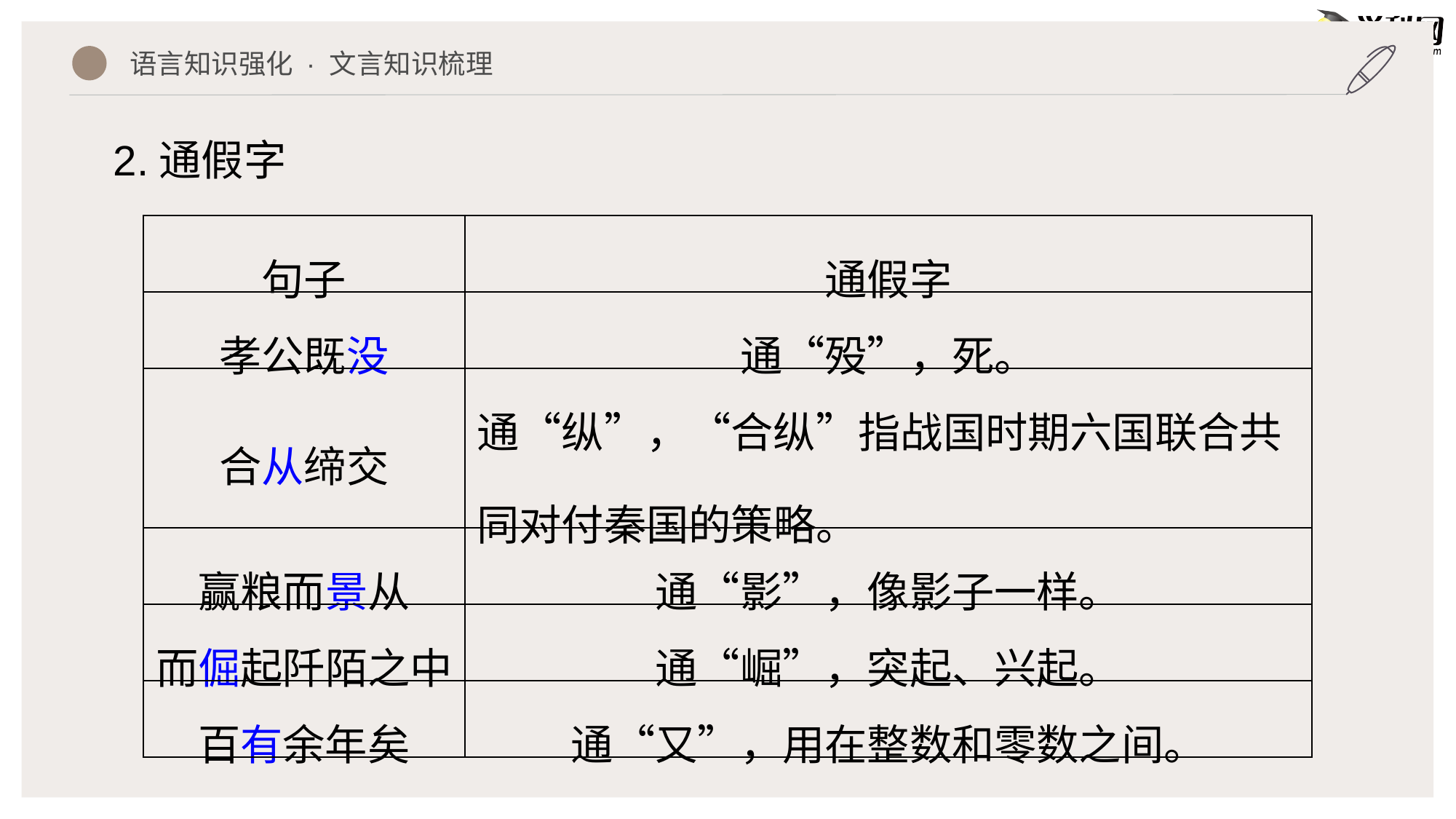

语言知识强化 · 文言知识梳理

2.通假字
| 句子 | 通假字 |
| --- | --- |
| 孝公既没 | 通“殁”，死。 |
| 合从缔交 | 通“纵”，“合纵”指战国时期六国联合共同对付秦国的策略。 |
| 赢粮而景从 | 通“影”，像影子一样。 |
| 而倔起阡陌之中 | 通“崛”，突起、兴起。 |
| 百有余年矣 | 通“又”，用在整数和零数之间。 |